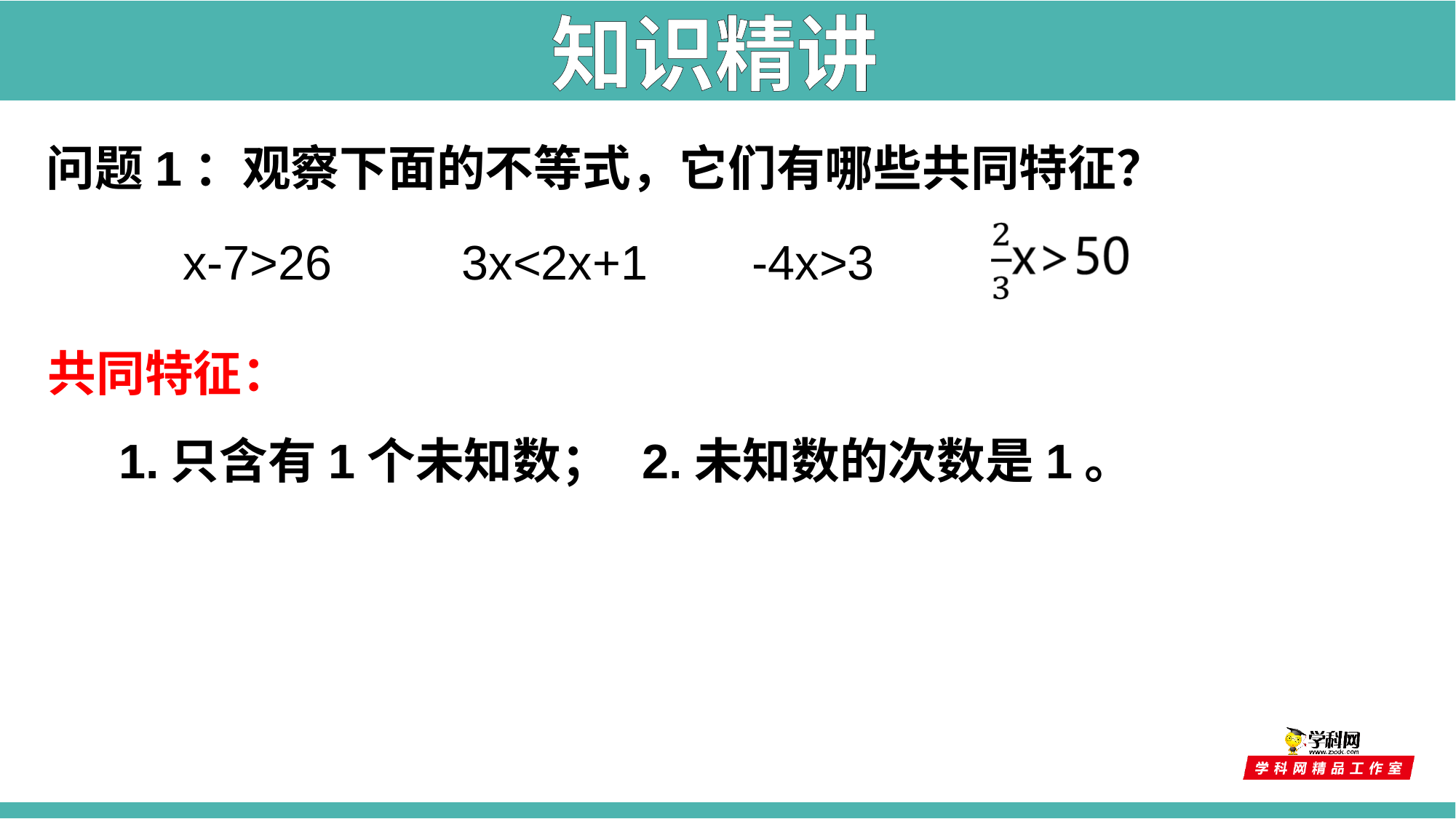

知识精讲
问题1：观察下面的不等式，它们有哪些共同特征？

3x<2x+1
-4x>3
x-7>26
共同特征：

1.只含有1个未知数；
2.未知数的次数是1。